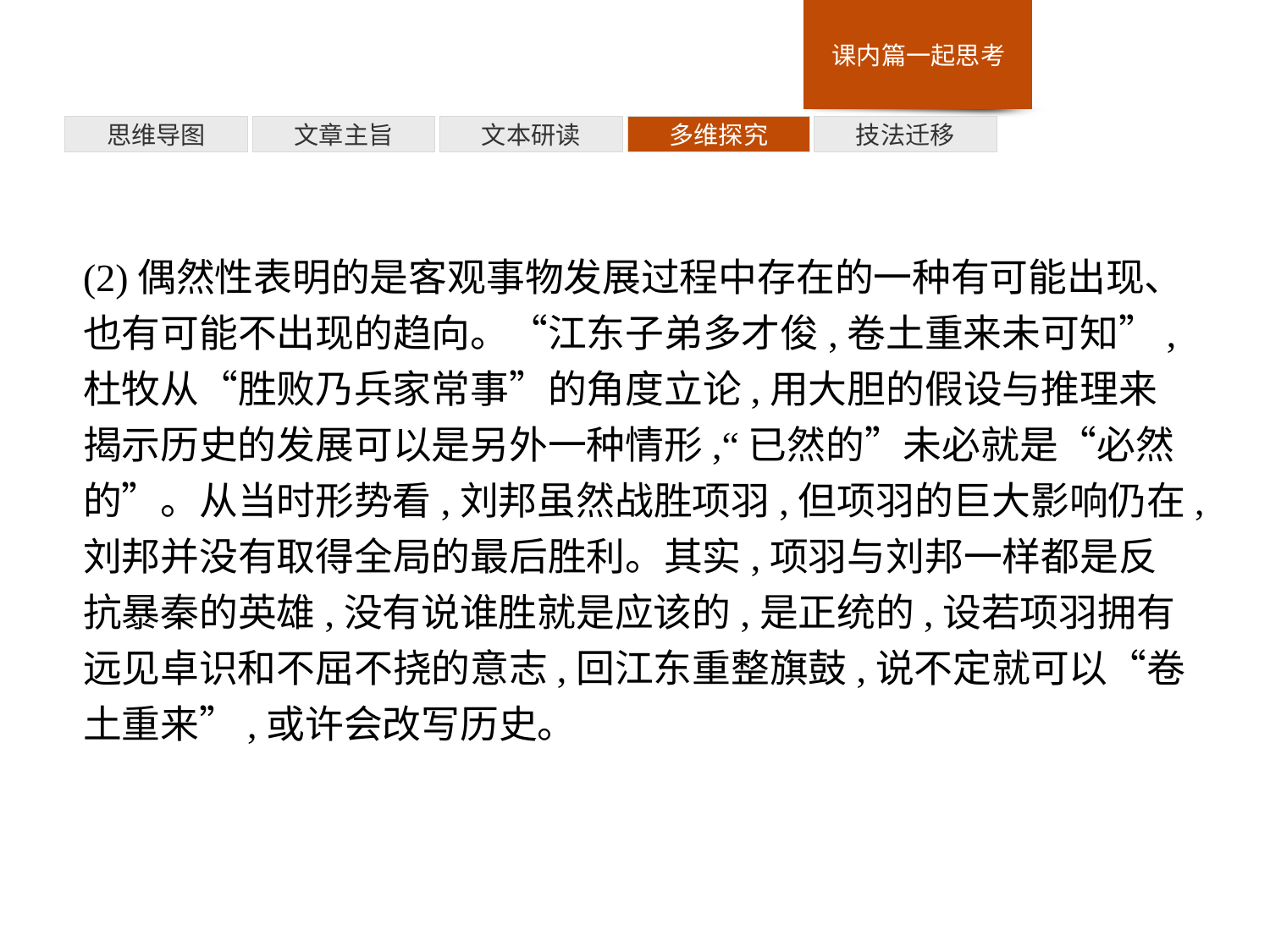

多维探究
思维导图
文章主旨
文本研读
技法迁移
(2)偶然性表明的是客观事物发展过程中存在的一种有可能出现、也有可能不出现的趋向。“江东子弟多才俊,卷土重来未可知”,杜牧从“胜败乃兵家常事”的角度立论,用大胆的假设与推理来揭示历史的发展可以是另外一种情形,“已然的”未必就是“必然的”。从当时形势看,刘邦虽然战胜项羽,但项羽的巨大影响仍在,刘邦并没有取得全局的最后胜利。其实,项羽与刘邦一样都是反抗暴秦的英雄,没有说谁胜就是应该的,是正统的,设若项羽拥有远见卓识和不屈不挠的意志,回江东重整旗鼓,说不定就可以“卷土重来”,或许会改写历史。